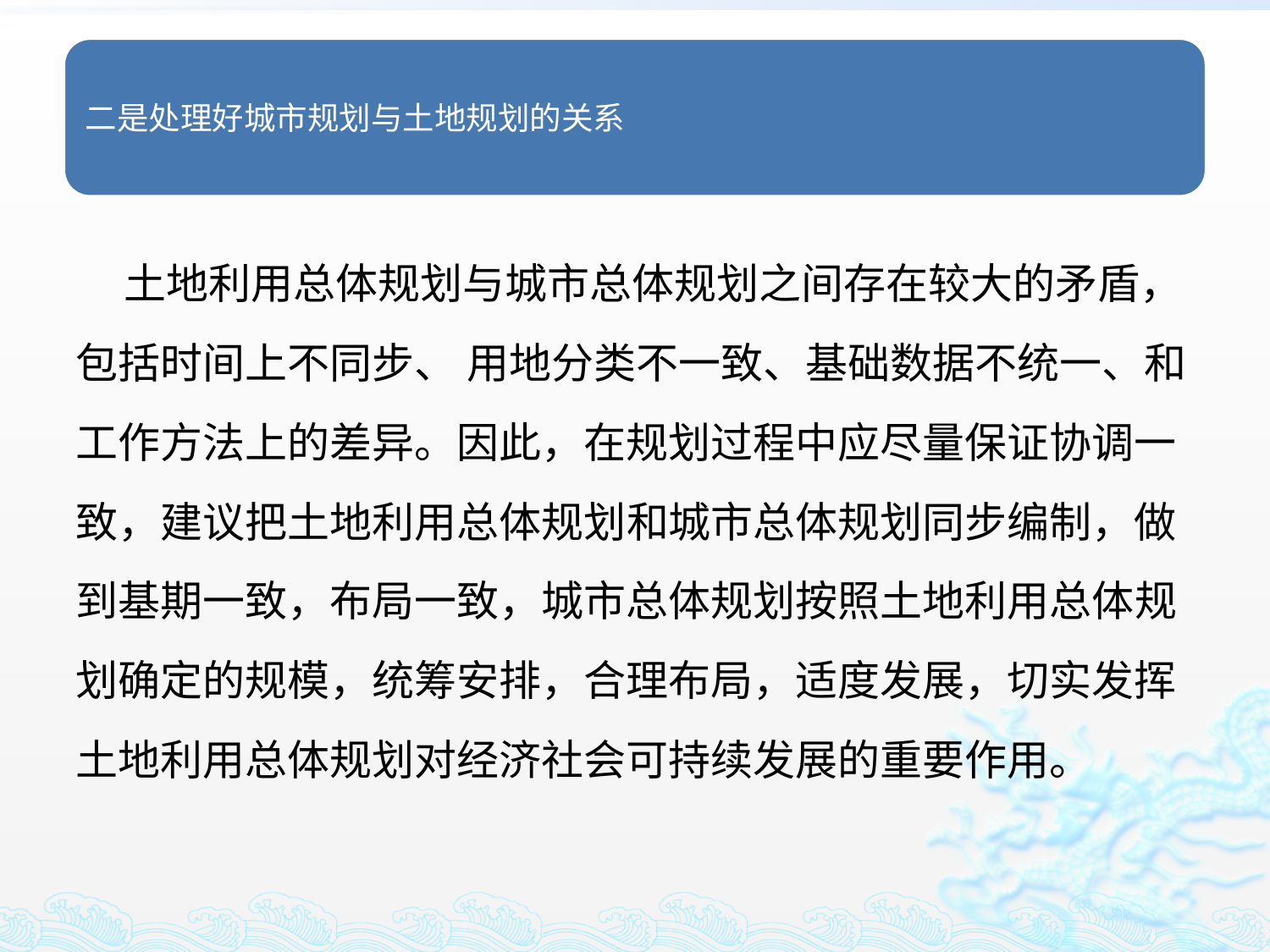

二是处理好城市规划与土地规划的关系
土地利用总体规划与城市总体规划之间存在较大的矛盾，包括时间上不同步、 用地分类不一致、基础数据不统一、和工作方法上的差异。因此，在规划过程中应尽量保证协调一致，建议把土地利用总体规划和城市总体规划同步编制，做到基期一致，布局一致，城市总体规划按照土地利用总体规划确定的规模，统筹安排，合理布局，适度发展，切实发挥土地利用总体规划对经济社会可持续发展的重要作用。